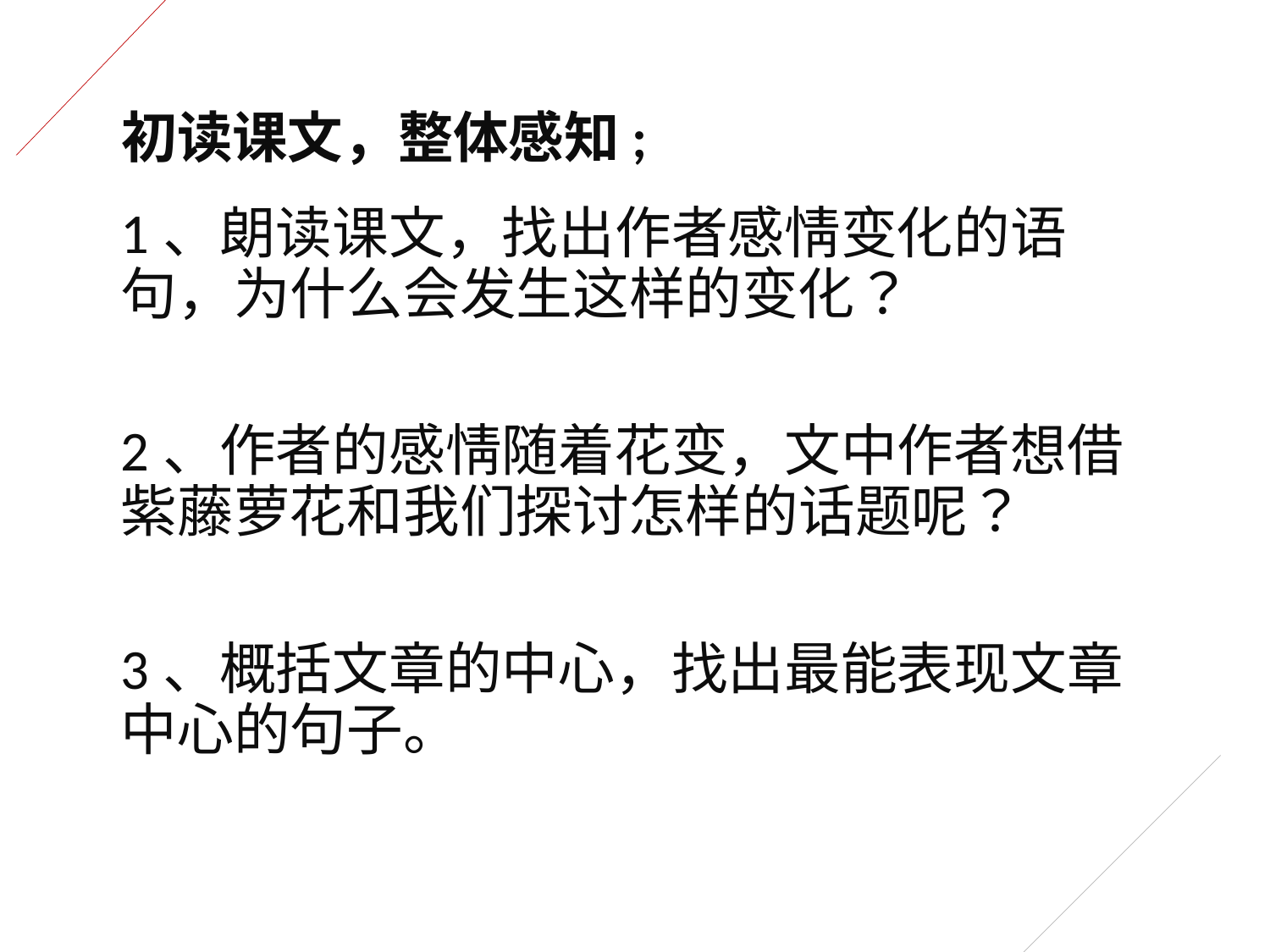

初读课文，整体感知;
1、朗读课文，找出作者感情变化的语句，为什么会发生这样的变化？

2、作者的感情随着花变，文中作者想借紫藤萝花和我们探讨怎样的话题呢？

3、概括文章的中心，找出最能表现文章中心的句子。